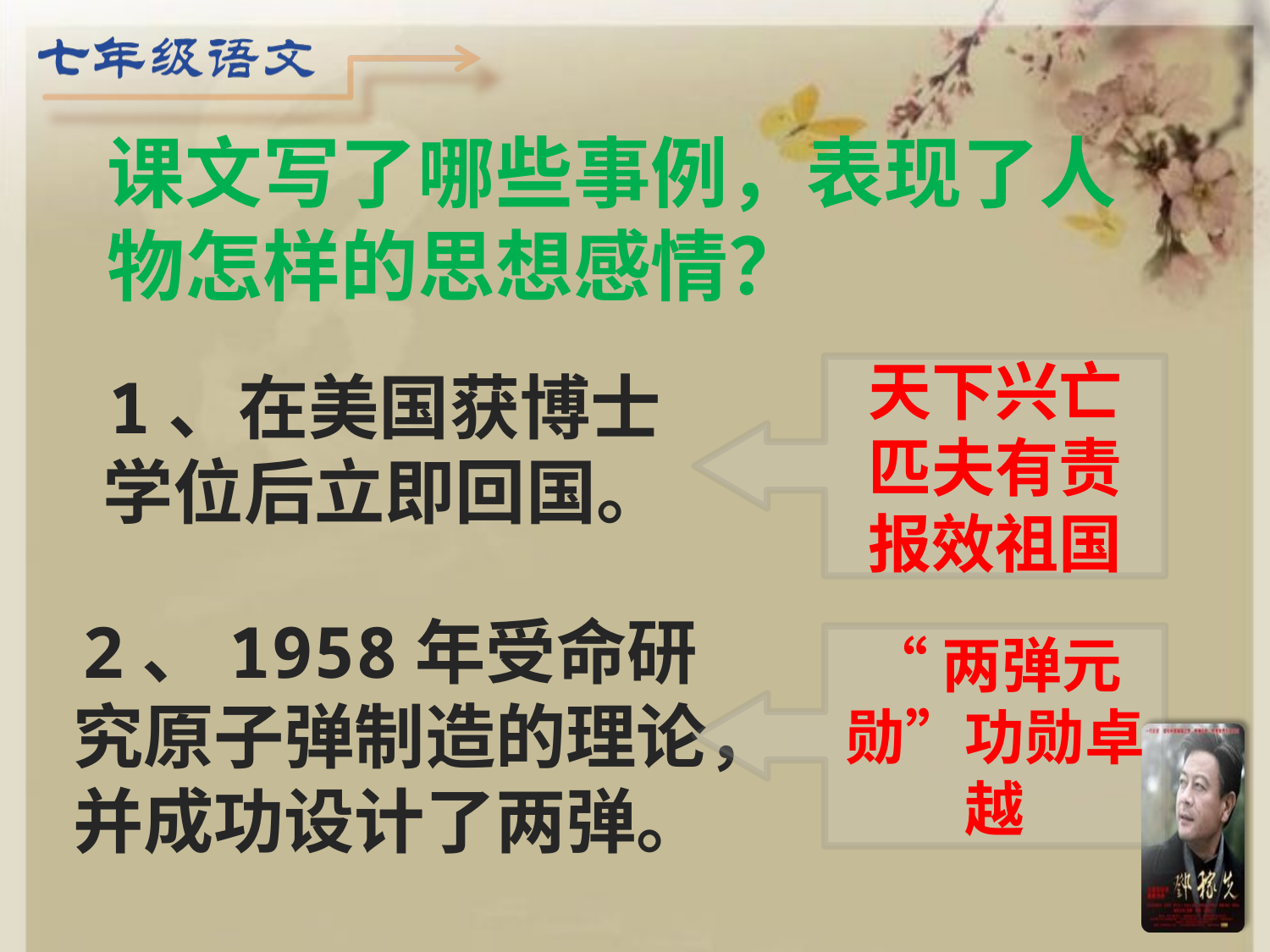

课文写了哪些事例，表现了人物怎样的思想感情？
# 1、在美国获博士学位后立即回国。
天下兴亡匹夫有责报效祖国
2、1958年受命研究原子弹制造的理论，并成功设计了两弹。
“两弹元勋”功勋卓越